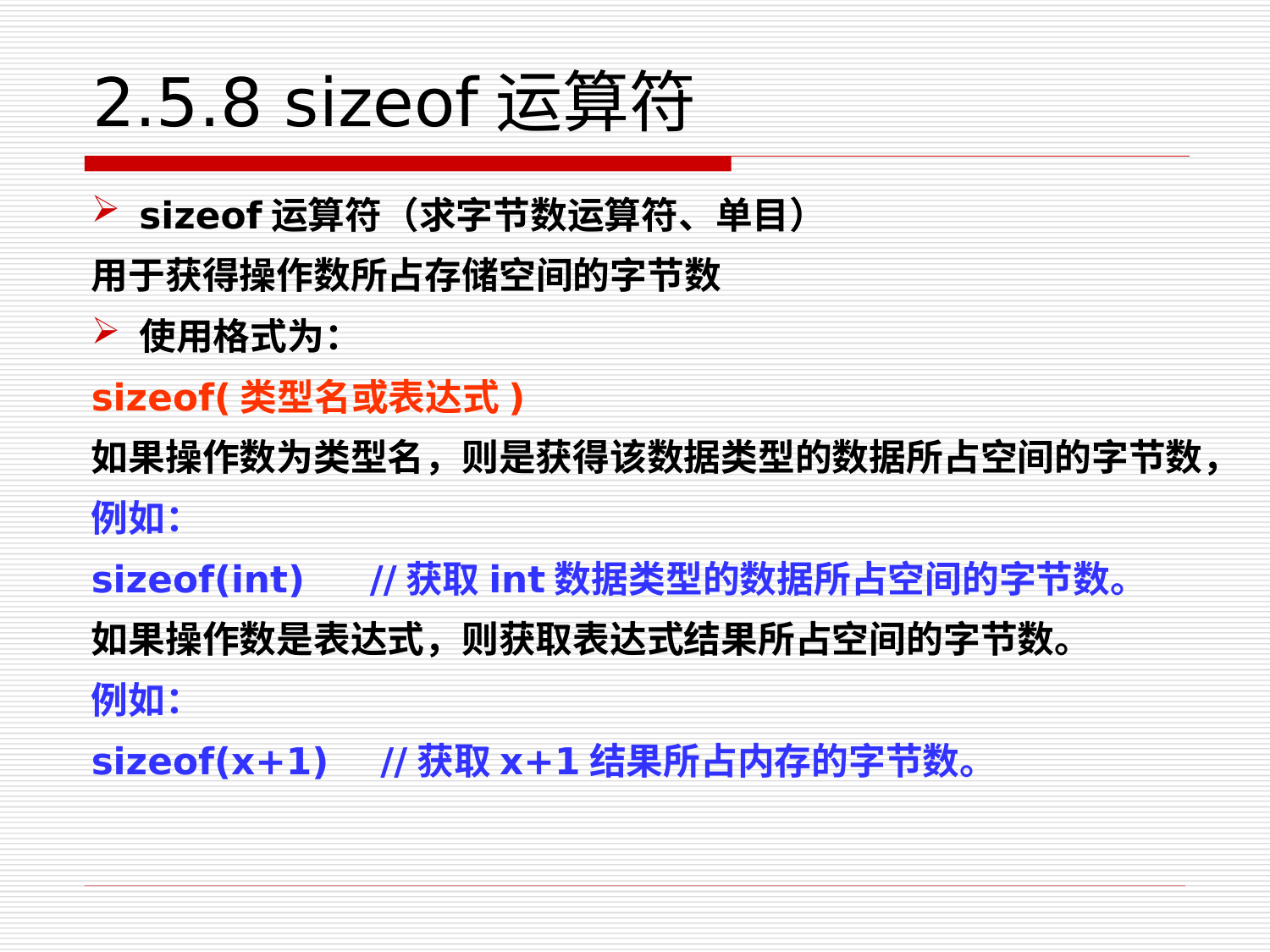

# 2.5.8 sizeof运算符
sizeof运算符（求字节数运算符、单目）
用于获得操作数所占存储空间的字节数
使用格式为：
sizeof(类型名或表达式)
如果操作数为类型名，则是获得该数据类型的数据所占空间的字节数，
例如：
sizeof(int)     //获取int数据类型的数据所占空间的字节数。
如果操作数是表达式，则获取表达式结果所占空间的字节数。
例如：
sizeof(x+1)    //获取x+1结果所占内存的字节数。